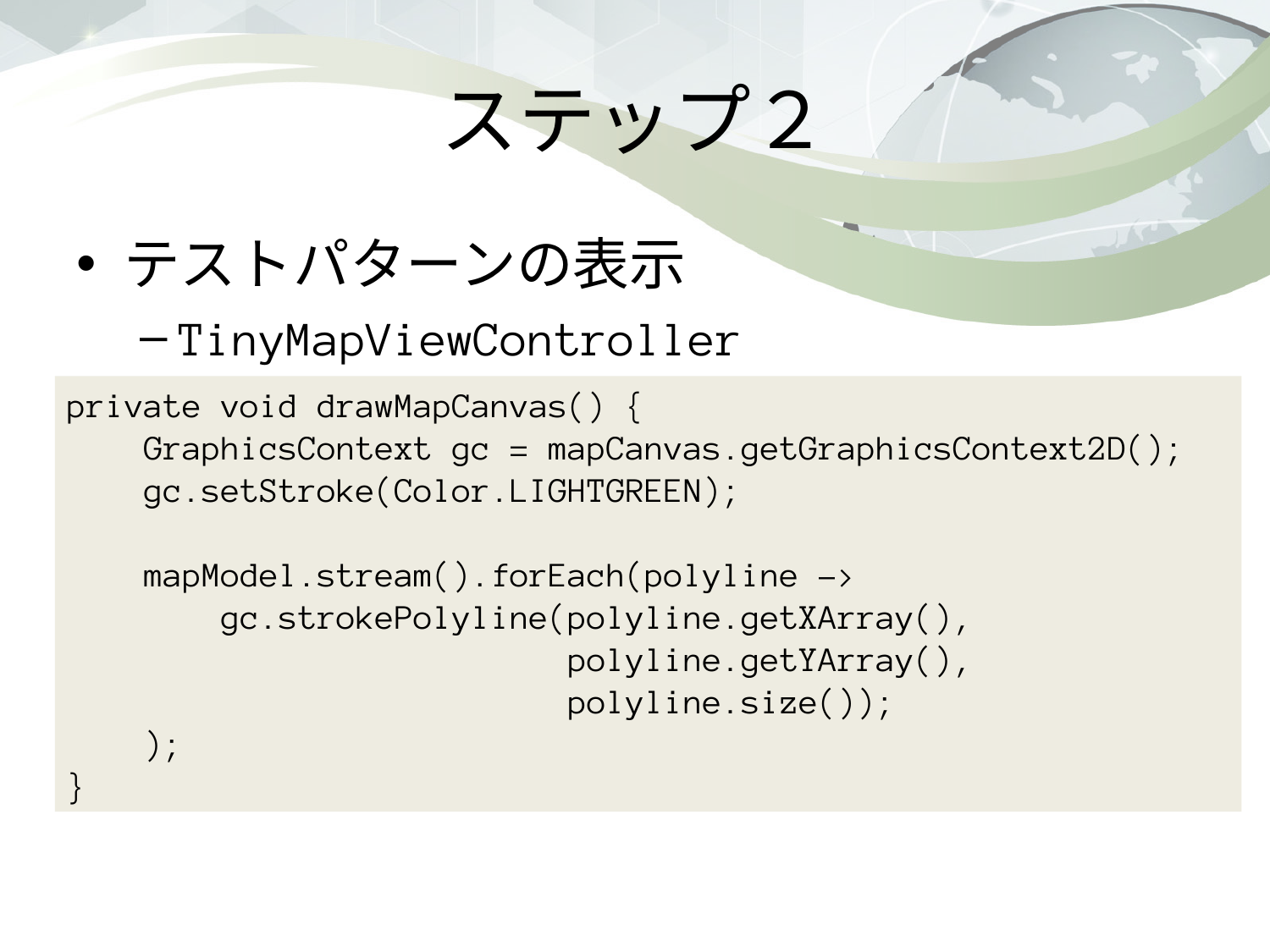

# ステップ２
テストパターンの表示
TinyMapViewController
private void drawMapCanvas() {
    GraphicsContext gc = mapCanvas.getGraphicsContext2D();
    gc.setStroke(Color.LIGHTGREEN);

    mapModel.stream().forEach(polyline ->
        gc.strokePolyline(polyline.getXArray(),
                          polyline.getYArray(),
                          polyline.size());
    );
}